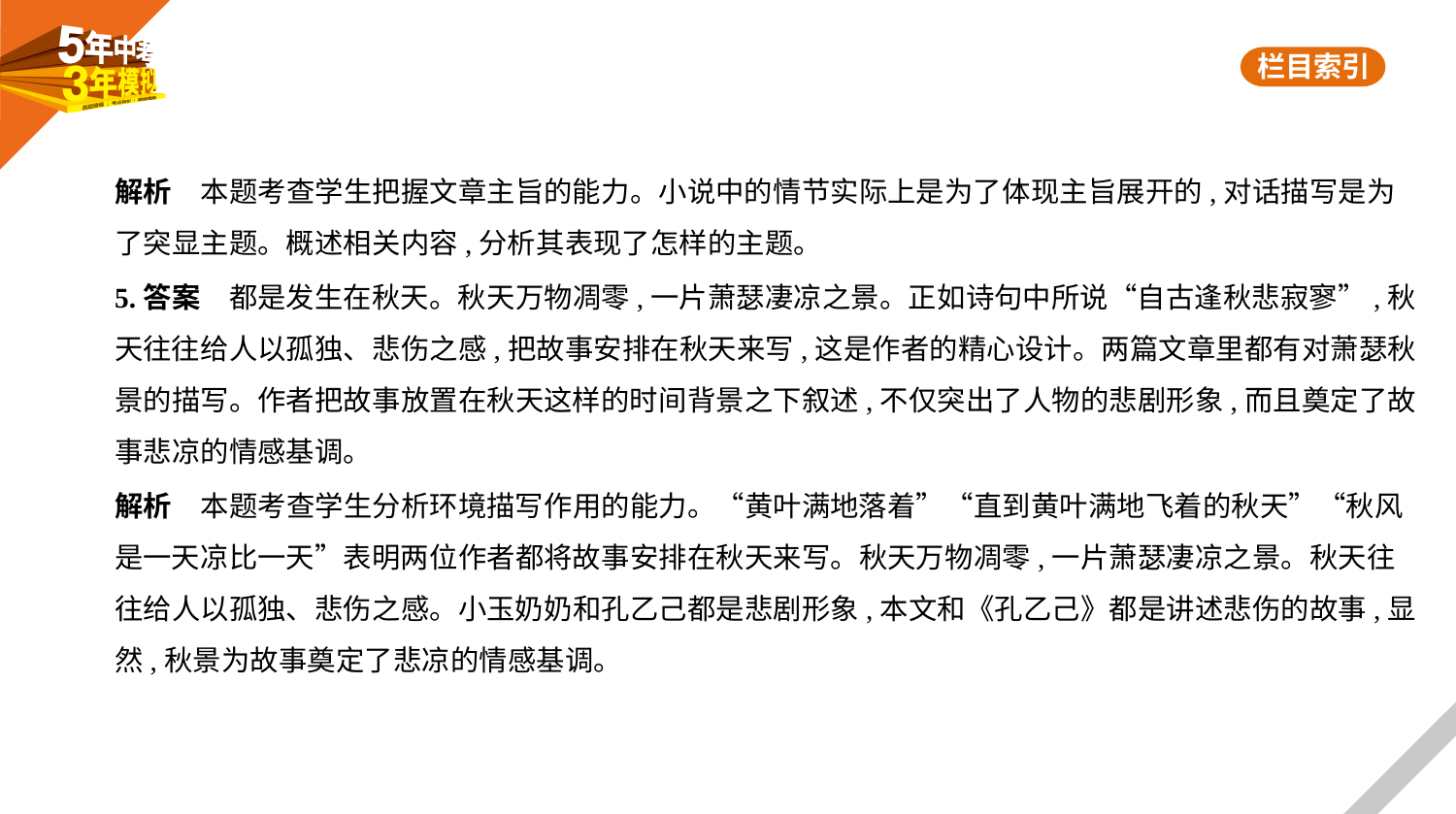

解析　本题考查学生把握文章主旨的能力。小说中的情节实际上是为了体现主旨展开的,对话描写是为
了突显主题。概述相关内容,分析其表现了怎样的主题。
5.答案　都是发生在秋天。秋天万物凋零,一片萧瑟凄凉之景。正如诗句中所说“自古逢秋悲寂寥”,秋
天往往给人以孤独、悲伤之感,把故事安排在秋天来写,这是作者的精心设计。两篇文章里都有对萧瑟秋
景的描写。作者把故事放置在秋天这样的时间背景之下叙述,不仅突出了人物的悲剧形象,而且奠定了故
事悲凉的情感基调。
解析　本题考查学生分析环境描写作用的能力。“黄叶满地落着”“直到黄叶满地飞着的秋天”“秋风
是一天凉比一天”表明两位作者都将故事安排在秋天来写。秋天万物凋零,一片萧瑟凄凉之景。秋天往
往给人以孤独、悲伤之感。小玉奶奶和孔乙己都是悲剧形象,本文和《孔乙己》都是讲述悲伤的故事,显
然,秋景为故事奠定了悲凉的情感基调。